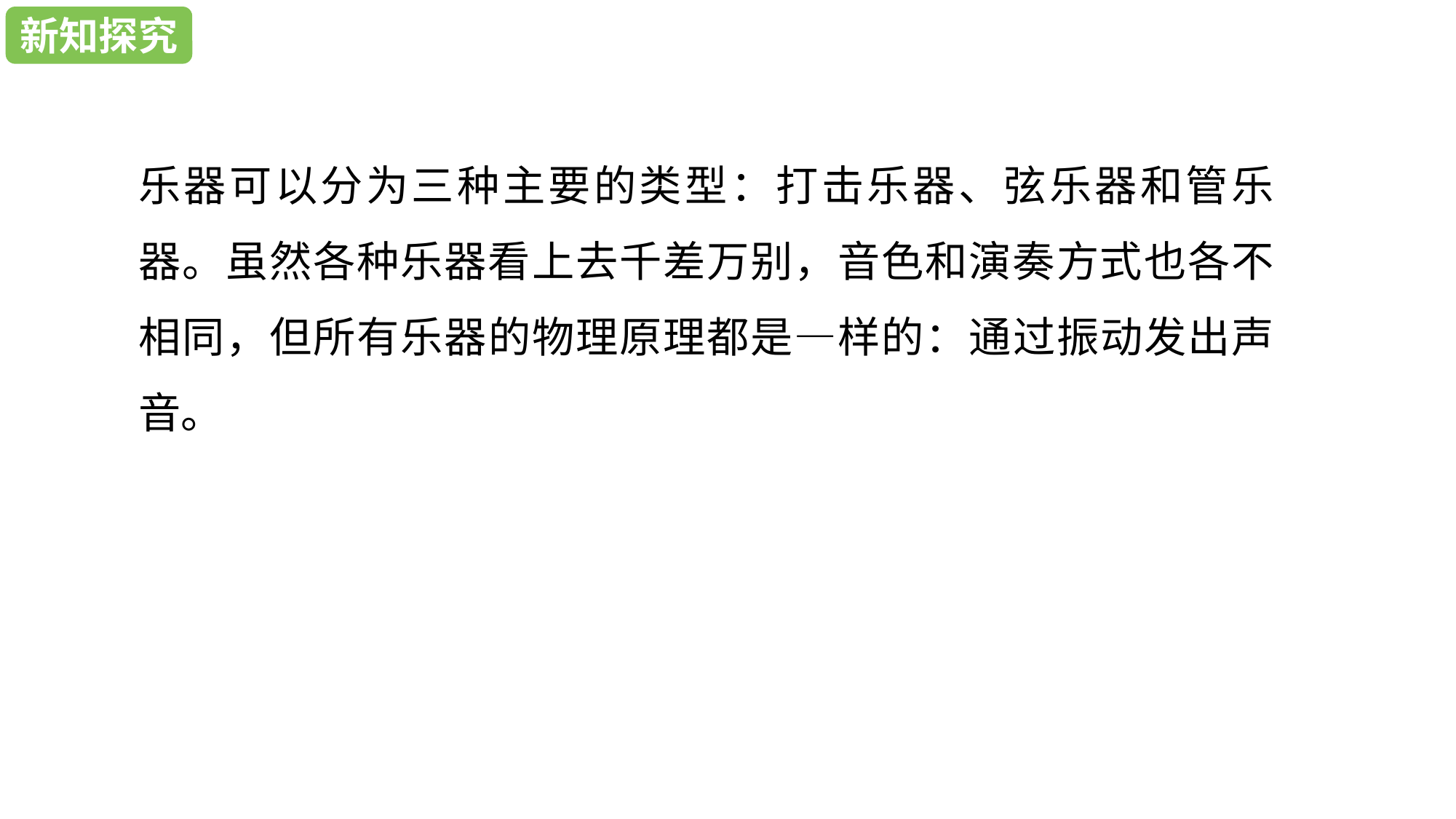

新知探究
乐器可以分为三种主要的类型：打击乐器、弦乐器和管乐器。虽然各种乐器看上去千差万别，音色和演奏方式也各不相同，但所有乐器的物理原理都是—样的：通过振动发出声音。